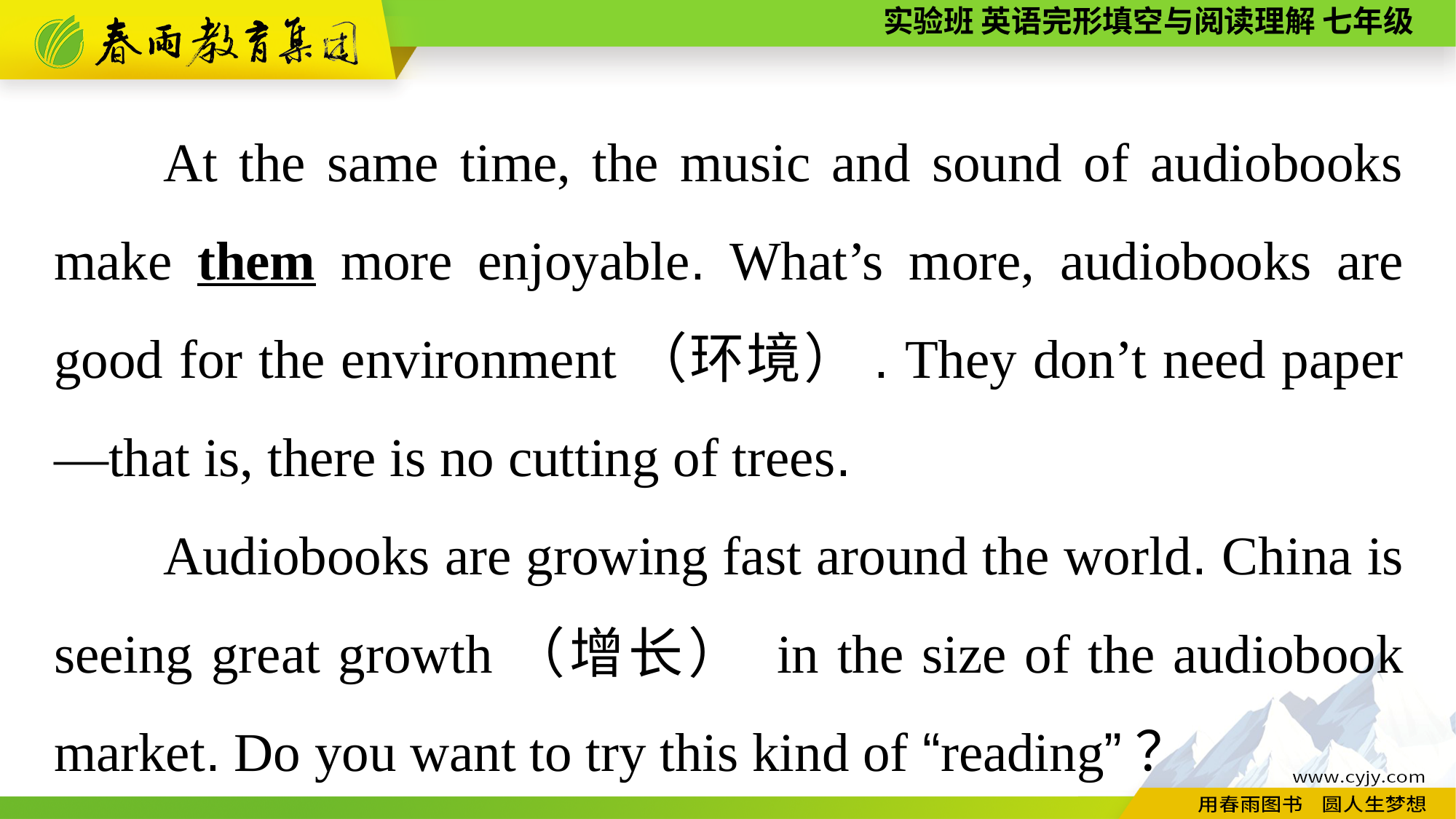

At the same time, the music and sound of audiobooks make them more enjoyable. What’s more, audiobooks are good for the environment（环境）. They don’t need paper—that is, there is no cutting of trees.
Audiobooks are growing fast around the world. China is seeing great growth（增长） in the size of the audiobook market. Do you want to try this kind of “reading”？